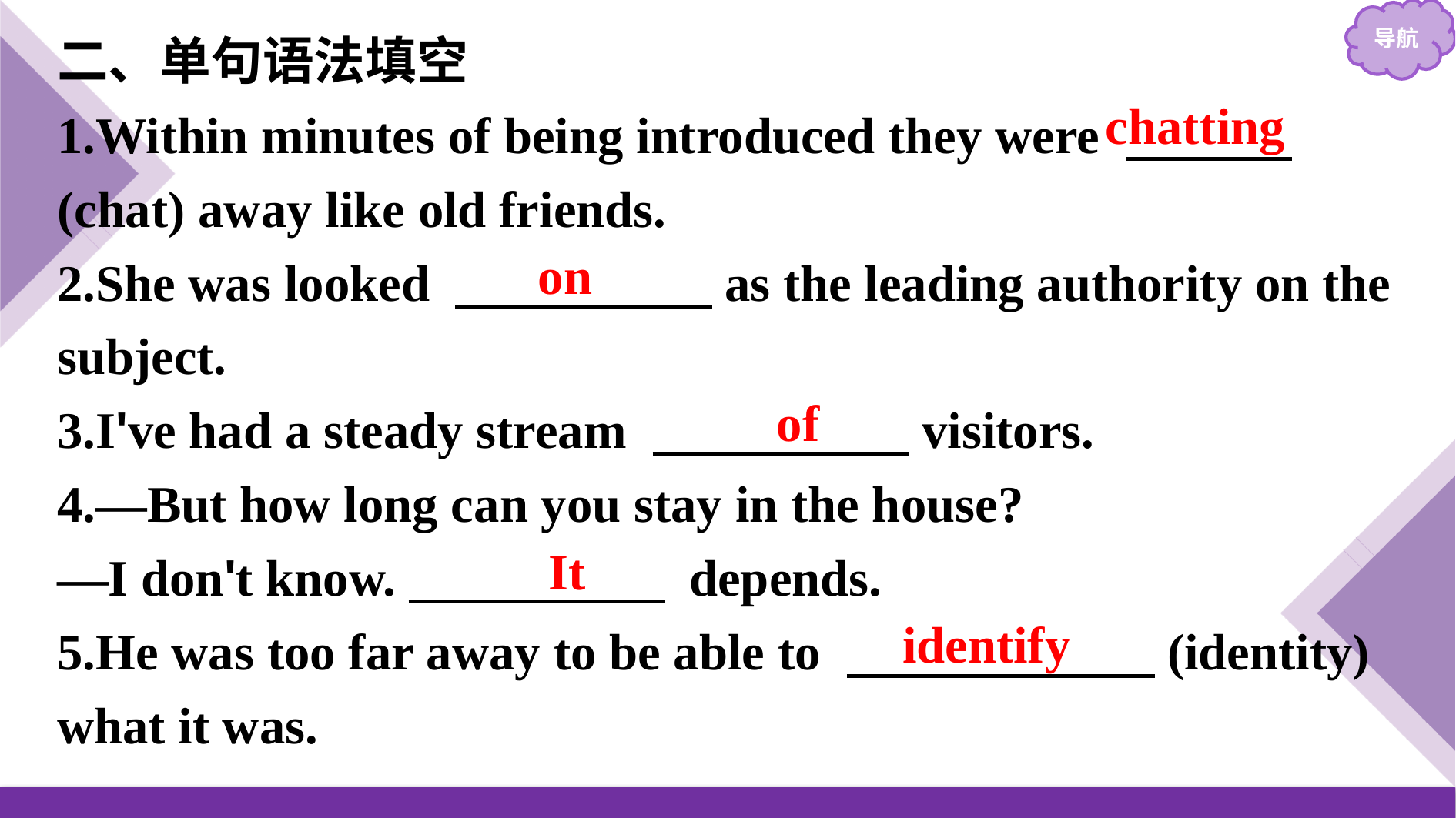

二、单句语法填空
1.Within minutes of being introduced they were 　 　　(chat) away like old friends.
2.She was looked 　　　　　as the leading authority on the subject.
3.I've had a steady stream 　　　　　visitors.
4.—But how long can you stay in the house?
—I don't know.　　　　　 depends.
5.He was too far away to be able to 　　　　　　(identity) what it was.
chatting
on
of
It
identify